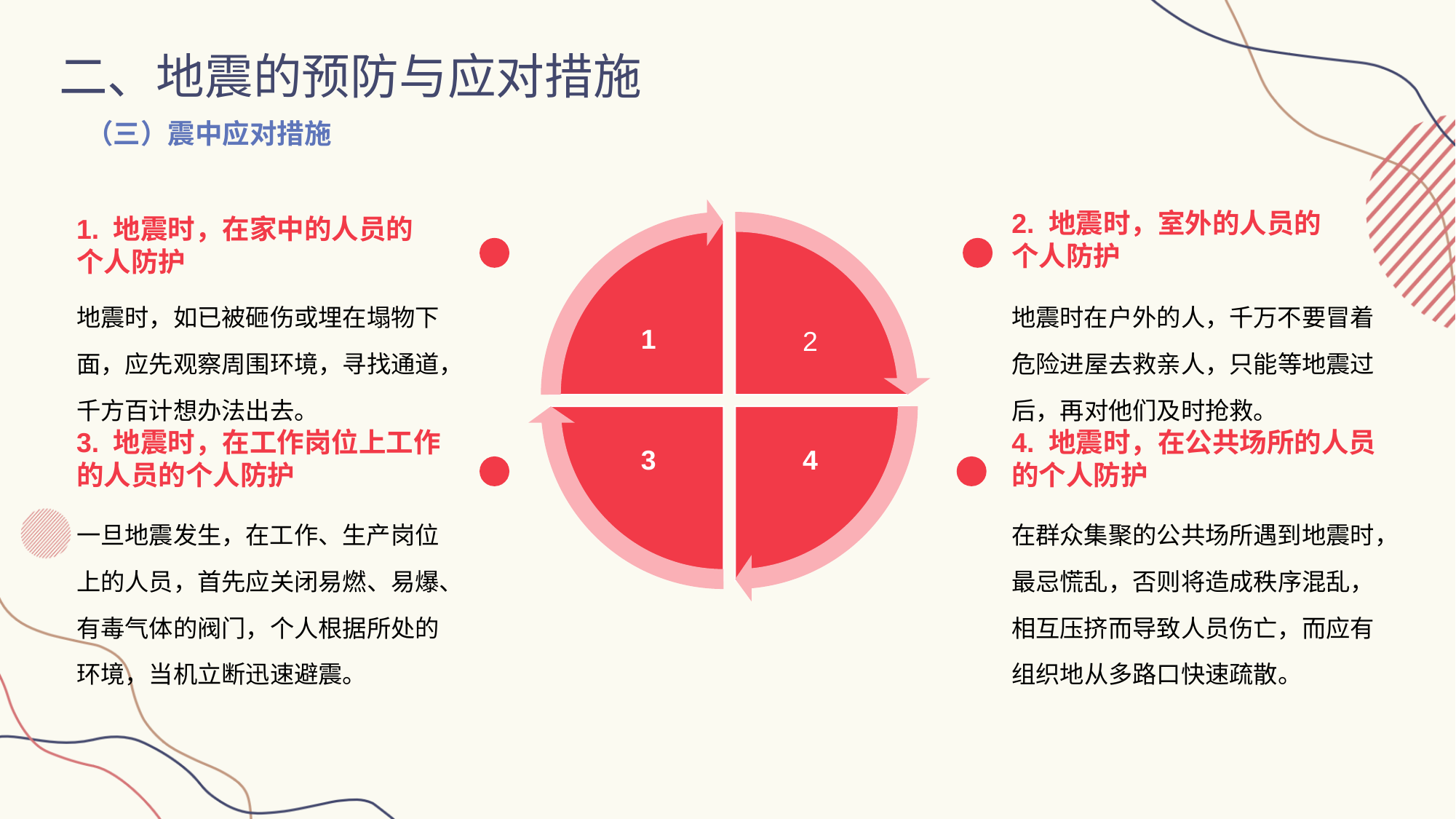

二、地震的预防与应对措施
（三）震中应对措施

2. 地震时，室外的人员的个人防护

1. 地震时，在家中的人员的个人防护
1
2
3
4

地震时，如已被砸伤或埋在塌物下面，应先观察周围环境，寻找通道，千方百计想办法出去。
地震时在户外的人，千万不要冒着危险进屋去救亲人，只能等地震过后，再对他们及时抢救。
3. 地震时，在工作岗位上工作的人员的个人防护
4. 地震时，在公共场所的人员的个人防护

一旦地震发生，在工作、生产岗位上的人员，首先应关闭易燃、易爆、有毒气体的阀门，个人根据所处的环境，当机立断迅速避震。
在群众集聚的公共场所遇到地震时，最忌慌乱，否则将造成秩序混乱，相互压挤而导致人员伤亡，而应有组织地从多路口快速疏散。